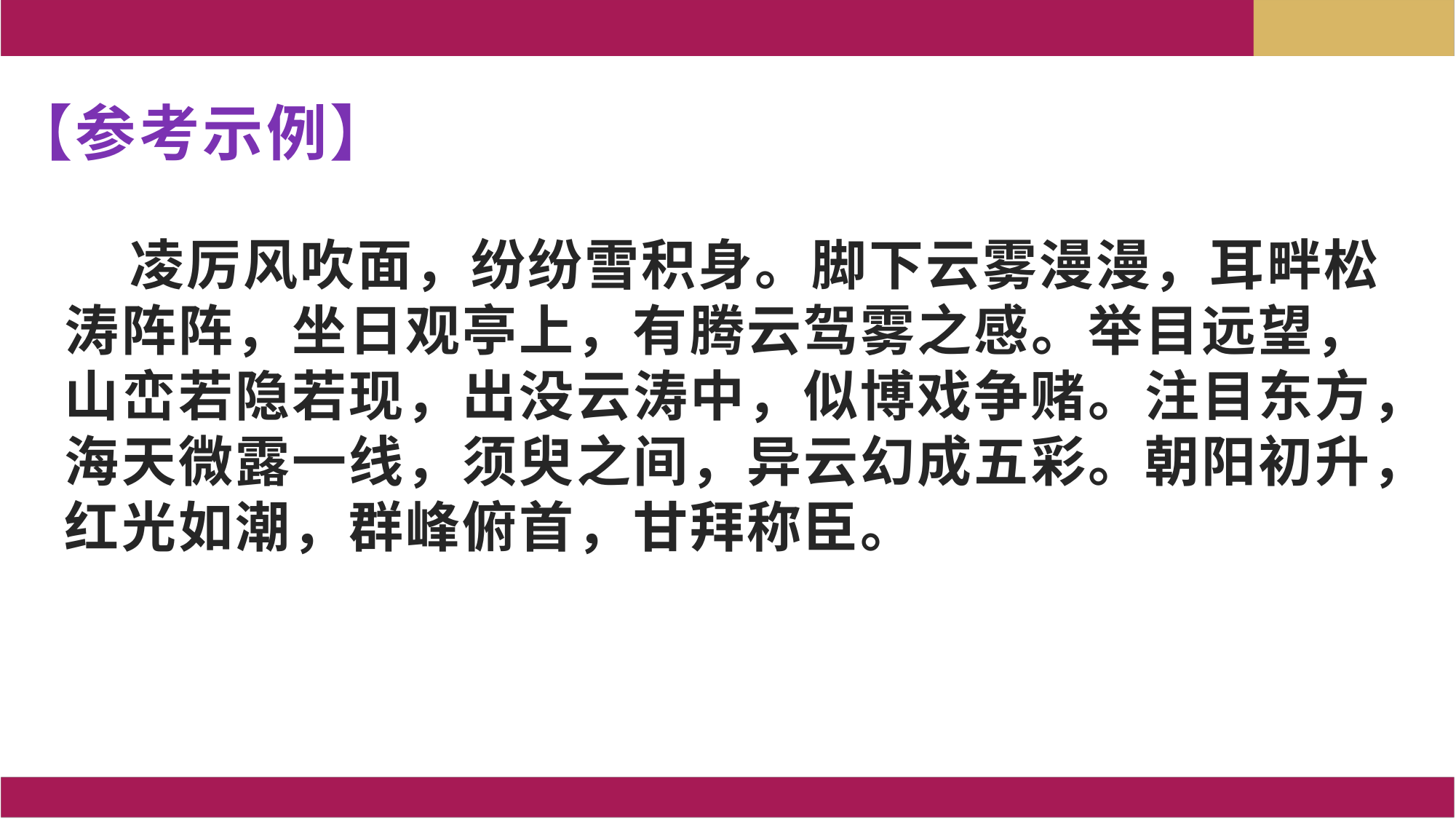

【参考示例】

    凌厉风吹面，纷纷雪积身。脚下云雾漫漫，耳畔松涛阵阵，坐日观亭上，有腾云驾雾之感。举目远望，山峦若隐若现，出没云涛中，似博戏争赌。注目东方，海天微露一线，须臾之间，异云幻成五彩。朝阳初升，红光如潮，群峰俯首，甘拜称臣。